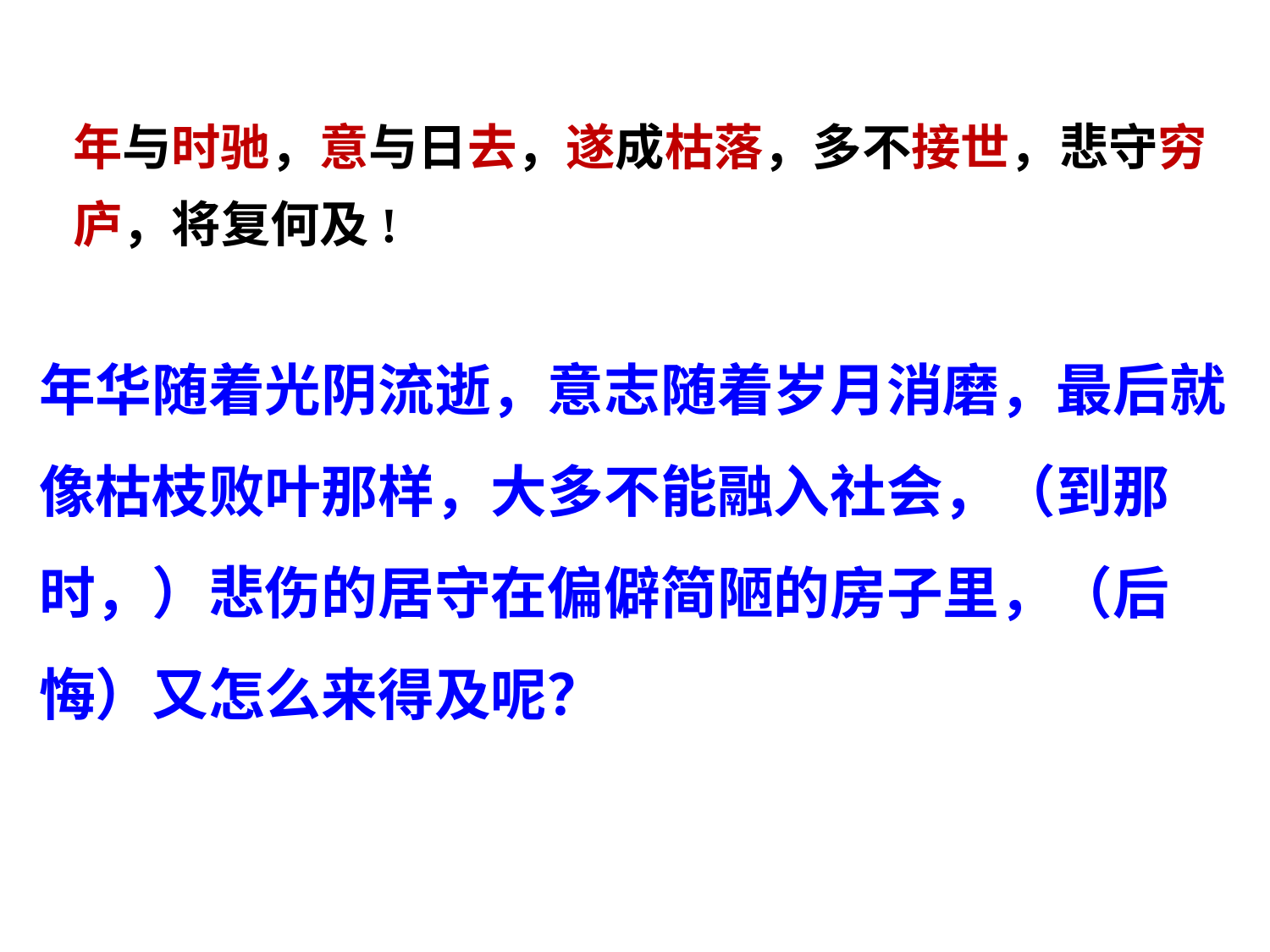

年与时驰，意与日去，遂成枯落，多不接世，悲守穷庐，将复何及!
年华随着光阴流逝，意志随着岁月消磨，最后就像枯枝败叶那样，大多不能融入社会，（到那时，）悲伤的居守在偏僻简陋的房子里，（后悔）又怎么来得及呢？